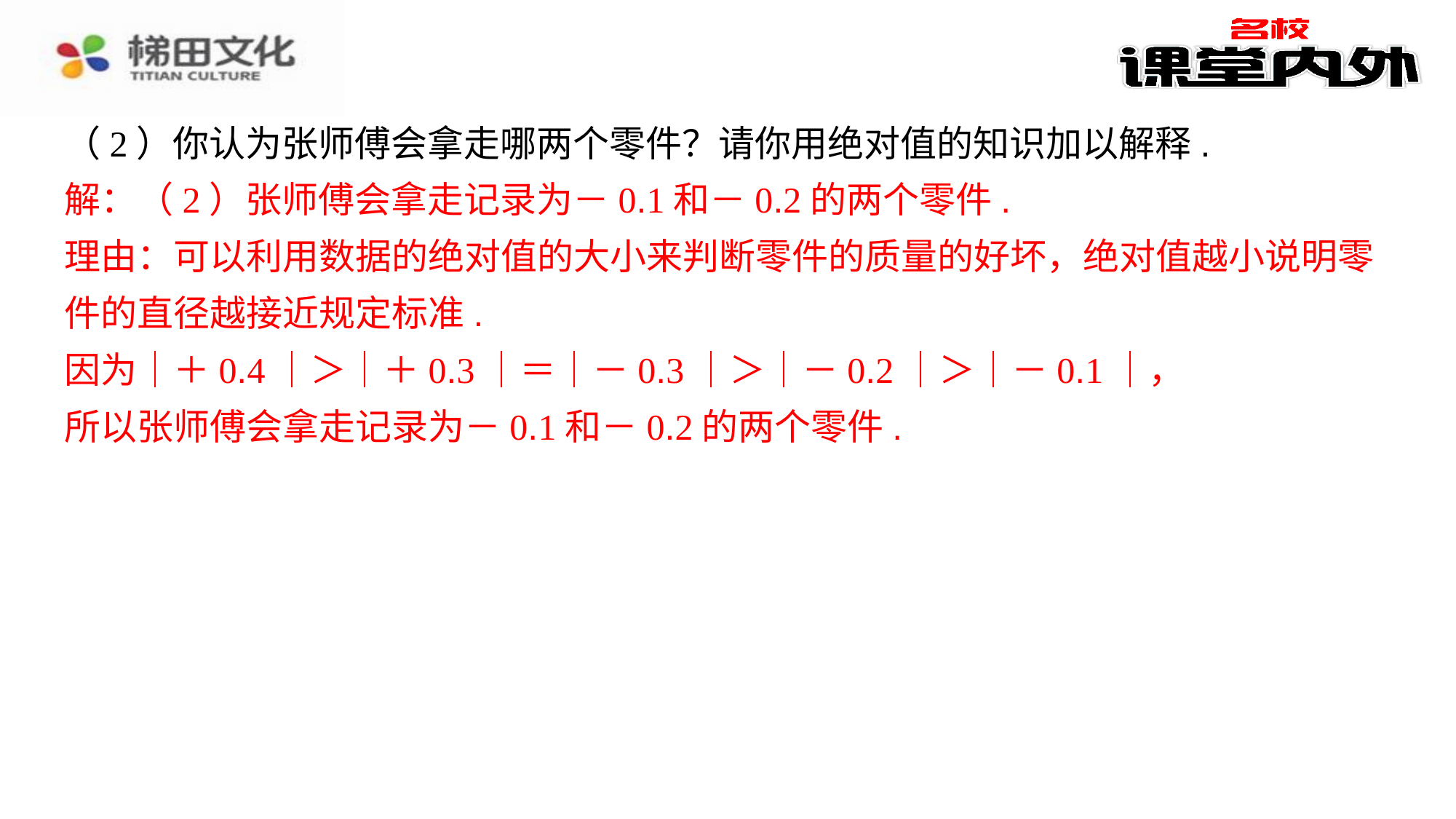

（2）你认为张师傅会拿走哪两个零件？请你用绝对值的知识加以解释.
解：（2）张师傅会拿走记录为－0.1和－0.2的两个零件.
理由：可以利用数据的绝对值的大小来判断零件的质量的好坏，绝对值越小说明零
件的直径越接近规定标准.
因为｜＋0.4｜＞｜＋0.3｜＝｜－0.3｜＞｜－0.2｜＞｜－0.1｜，
所以张师傅会拿走记录为－0.1和－0.2的两个零件.
解：（2）张师傅会拿走记录为－0.1和－0.2的两个零件.
理由：可以利用数据的绝对值的大小来判断零件的质量的好坏，绝对值越小说明零
件的直径越接近规定标准.
因为｜＋0.4｜＞｜＋0.3｜＝｜－0.3｜＞｜－0.2｜＞｜－0.1｜，
所以张师傅会拿走记录为－0.1和－0.2的两个零件.